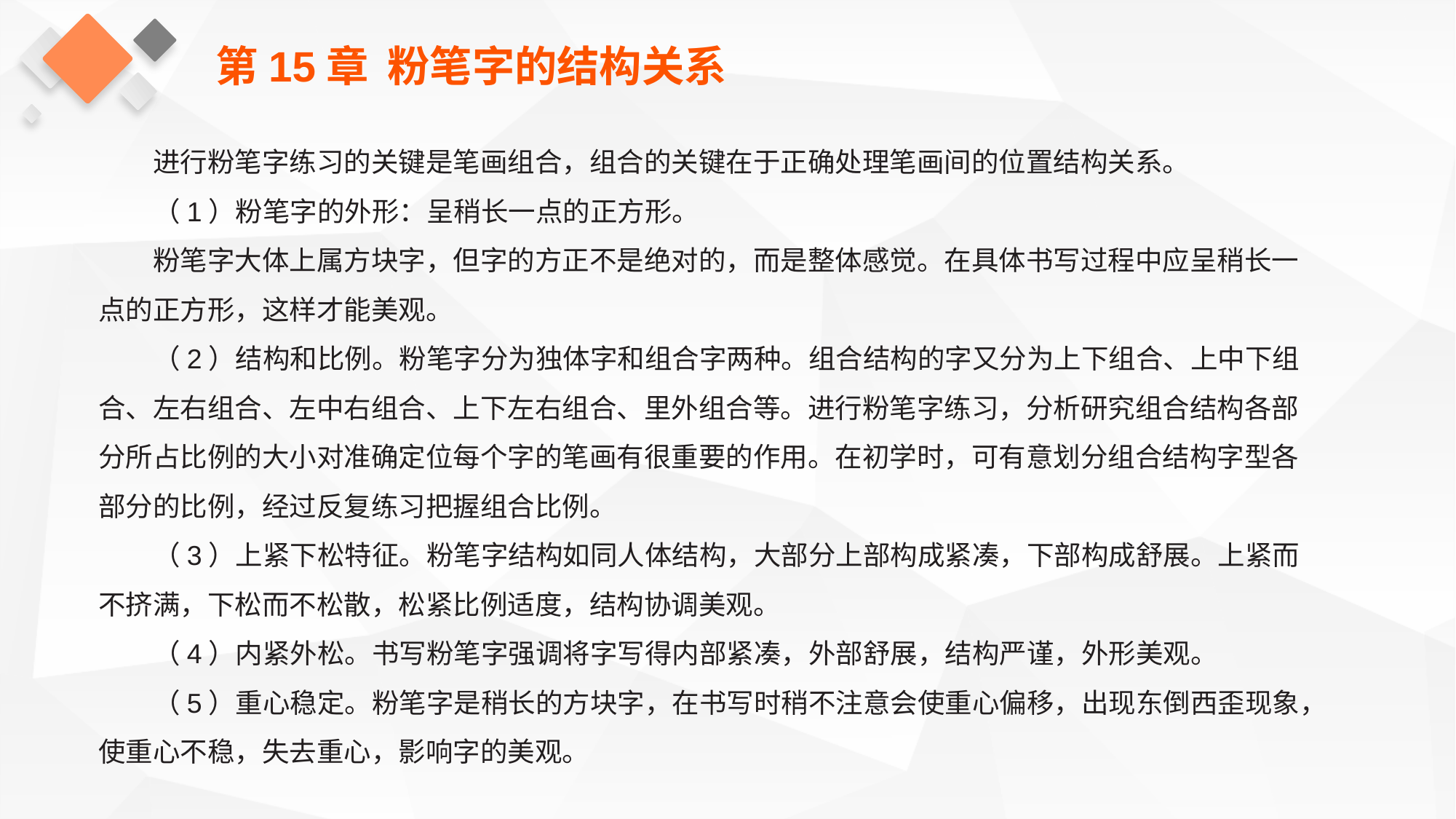

第15章  粉笔字的结构关系
进行粉笔字练习的关键是笔画组合，组合的关键在于正确处理笔画间的位置结构关系。
（1）粉笔字的外形：呈稍长一点的正方形。
粉笔字大体上属方块字，但字的方正不是绝对的，而是整体感觉。在具体书写过程中应呈稍长一点的正方形，这样才能美观。
（2）结构和比例。粉笔字分为独体字和组合字两种。组合结构的字又分为上下组合、上中下组合、左右组合、左中右组合、上下左右组合、里外组合等。进行粉笔字练习，分析研究组合结构各部分所占比例的大小对准确定位每个字的笔画有很重要的作用。在初学时，可有意划分组合结构字型各部分的比例，经过反复练习把握组合比例。
（3）上紧下松特征。粉笔字结构如同人体结构，大部分上部构成紧凑，下部构成舒展。上紧而不挤满，下松而不松散，松紧比例适度，结构协调美观。
（4）内紧外松。书写粉笔字强调将字写得内部紧凑，外部舒展，结构严谨，外形美观。
（5）重心稳定。粉笔字是稍长的方块字，在书写时稍不注意会使重心偏移，出现东倒西歪现象，使重心不稳，失去重心，影响字的美观。